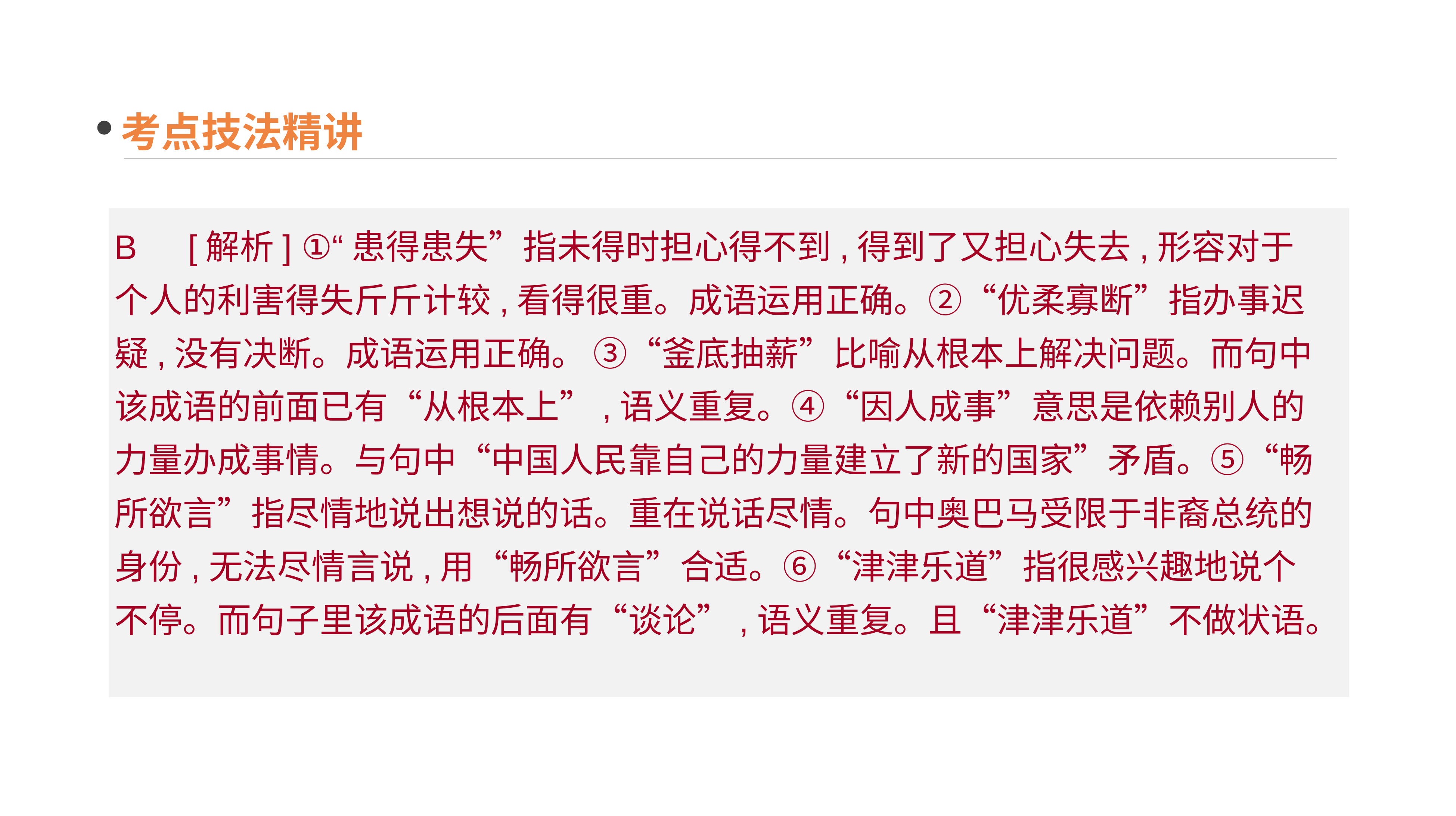

考点技法精讲

B　[解析] ①“患得患失”指未得时担心得不到,得到了又担心失去,形容对于个人的利害得失斤斤计较,看得很重。成语运用正确。②“优柔寡断”指办事迟疑,没有决断。成语运用正确。 ③“釜底抽薪”比喻从根本上解决问题。而句中该成语的前面已有“从根本上”,语义重复。④“因人成事”意思是依赖别人的力量办成事情。与句中“中国人民靠自己的力量建立了新的国家”矛盾。⑤“畅所欲言”指尽情地说出想说的话。重在说话尽情。句中奥巴马受限于非裔总统的身份,无法尽情言说,用“畅所欲言”合适。⑥“津津乐道”指很感兴趣地说个不停。而句子里该成语的后面有“谈论”,语义重复。且“津津乐道”不做状语。